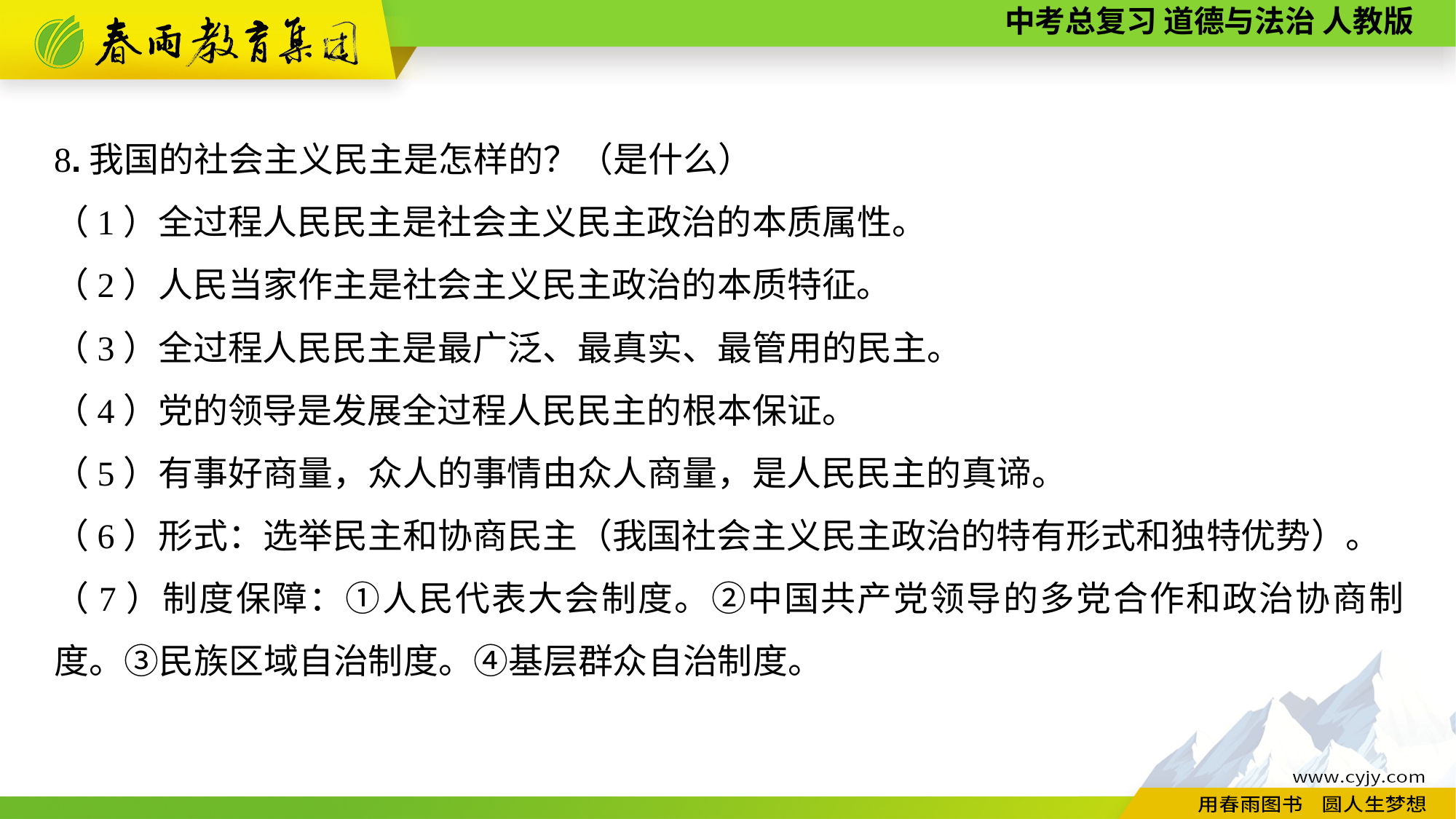

8.我国的社会主义民主是怎样的？（是什么）
（1）全过程人民民主是社会主义民主政治的本质属性。
（2）人民当家作主是社会主义民主政治的本质特征。
（3）全过程人民民主是最广泛、最真实、最管用的民主。
（4）党的领导是发展全过程人民民主的根本保证。
（5）有事好商量，众人的事情由众人商量，是人民民主的真谛。
（6）形式：选举民主和协商民主（我国社会主义民主政治的特有形式和独特优势）。
（7）制度保障：①人民代表大会制度。②中国共产党领导的多党合作和政治协商制度。③民族区域自治制度。④基层群众自治制度。